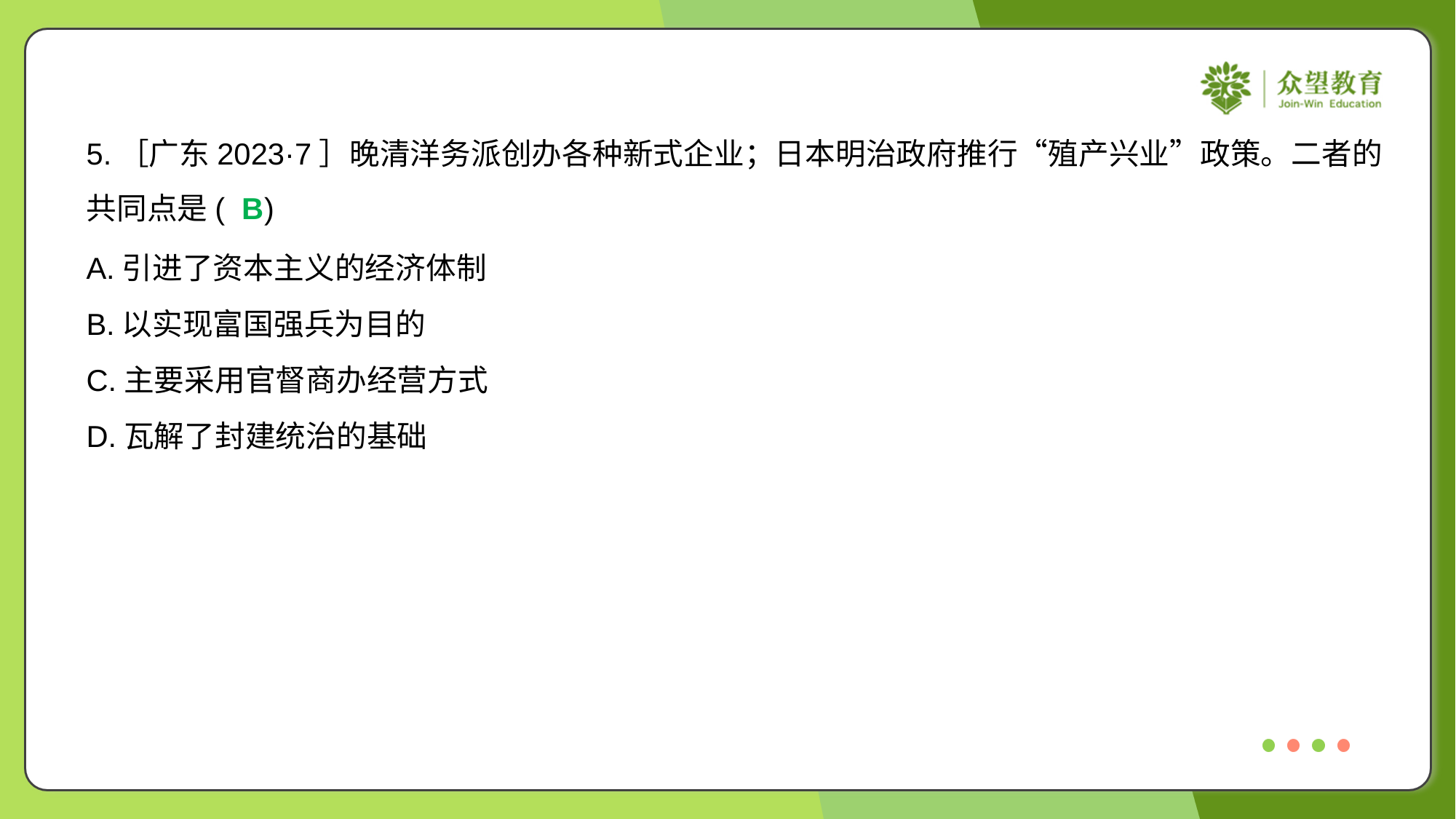

5.［广东2023·7］晚清洋务派创办各种新式企业；日本明治政府推行“殖产兴业”政策。二者的
共同点是(     )
B
A.引进了资本主义的经济体制
B.以实现富国强兵为目的
C.主要采用官督商办经营方式
D.瓦解了封建统治的基础